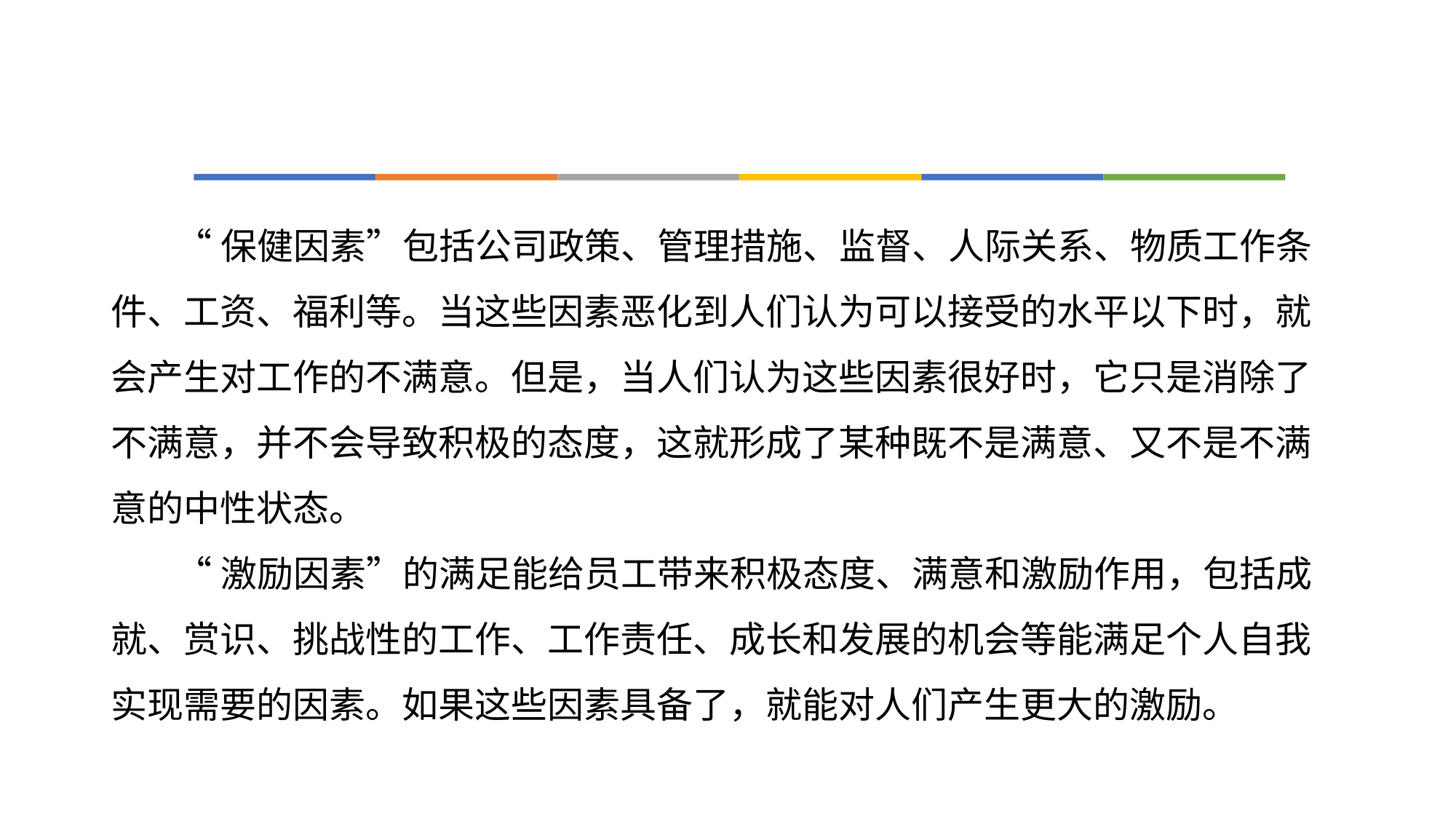

#
“保健因素”包括公司政策、管理措施、监督、人际关系、物质工作条件、工资、福利等。当这些因素恶化到人们认为可以接受的水平以下时，就会产生对工作的不满意。但是，当人们认为这些因素很好时，它只是消除了不满意，并不会导致积极的态度，这就形成了某种既不是满意、又不是不满意的中性状态。
“激励因素”的满足能给员工带来积极态度、满意和激励作用，包括成就、赏识、挑战性的工作、工作责任、成长和发展的机会等能满足个人自我实现需要的因素。如果这些因素具备了，就能对人们产生更大的激励。